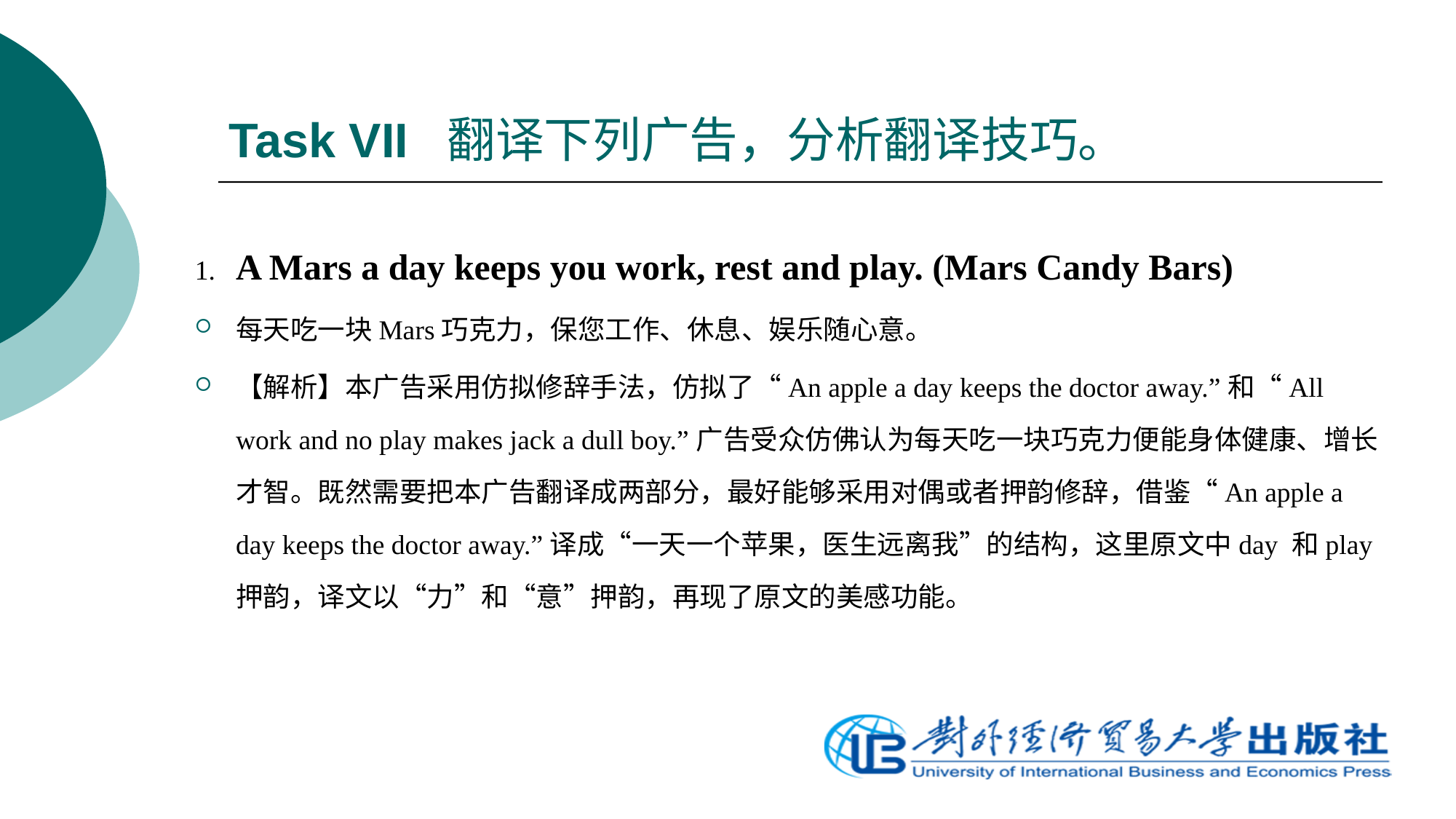

# Task VII  翻译下列广告，分析翻译技巧。
1.	A Mars a day keeps you work, rest and play. (Mars Candy Bars)
每天吃一块Mars巧克力，保您工作、休息、娱乐随心意。
【解析】本广告采用仿拟修辞手法，仿拟了“An apple a day keeps the doctor away.”和“All work and no play makes jack a dull boy.”广告受众仿佛认为每天吃一块巧克力便能身体健康、增长才智。既然需要把本广告翻译成两部分，最好能够采用对偶或者押韵修辞，借鉴“An apple a day keeps the doctor away.”译成“一天一个苹果，医生远离我”的结构，这里原文中day 和play押韵，译文以“力”和“意”押韵，再现了原文的美感功能。